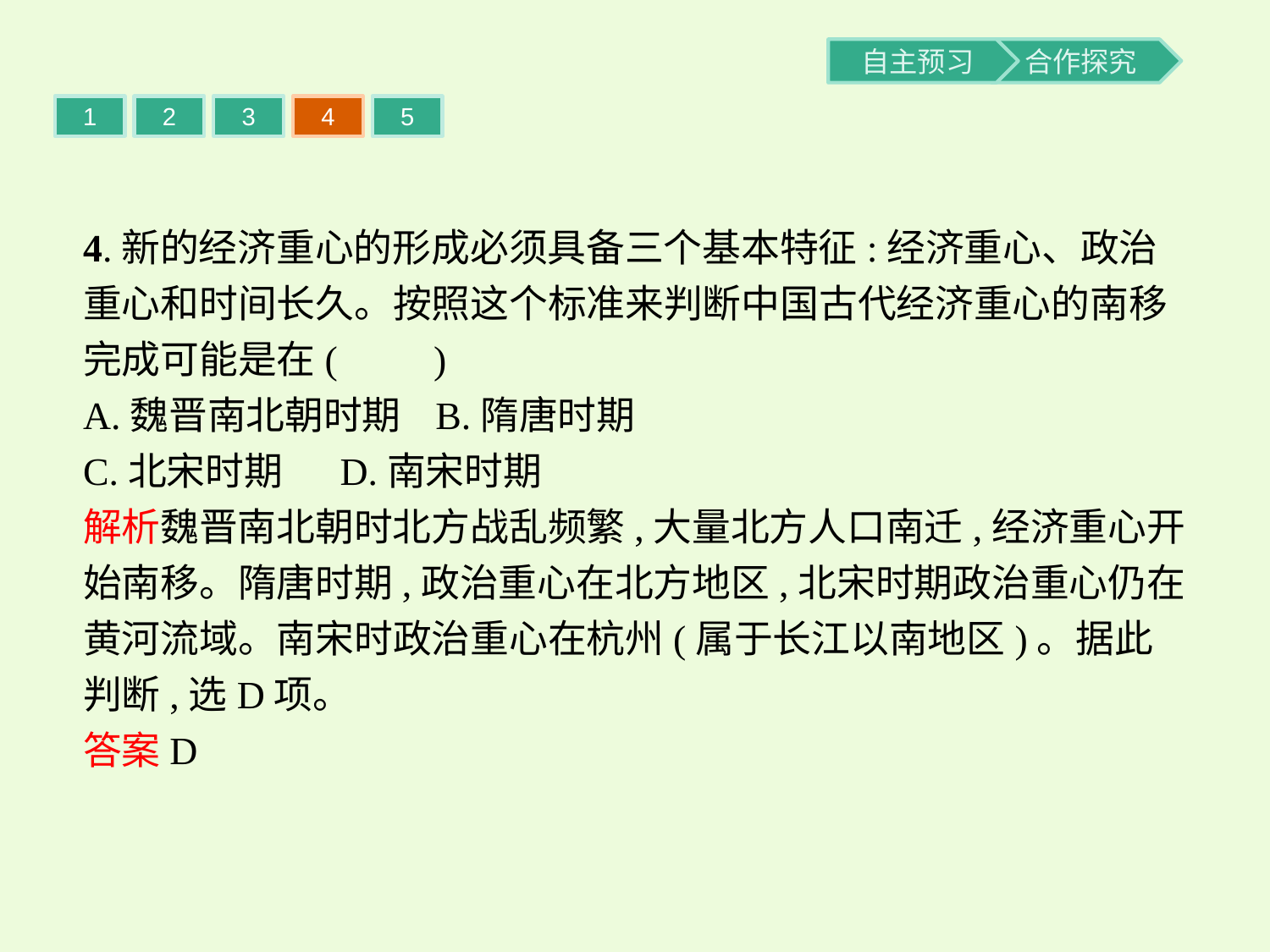

1
2
3
4
5
4.新的经济重心的形成必须具备三个基本特征:经济重心、政治重心和时间长久。按照这个标准来判断中国古代经济重心的南移完成可能是在(　　)
A.魏晋南北朝时期	B.隋唐时期
C.北宋时期	D.南宋时期
解析魏晋南北朝时北方战乱频繁,大量北方人口南迁,经济重心开始南移。隋唐时期,政治重心在北方地区,北宋时期政治重心仍在黄河流域。南宋时政治重心在杭州(属于长江以南地区)。据此判断,选D项。
答案D